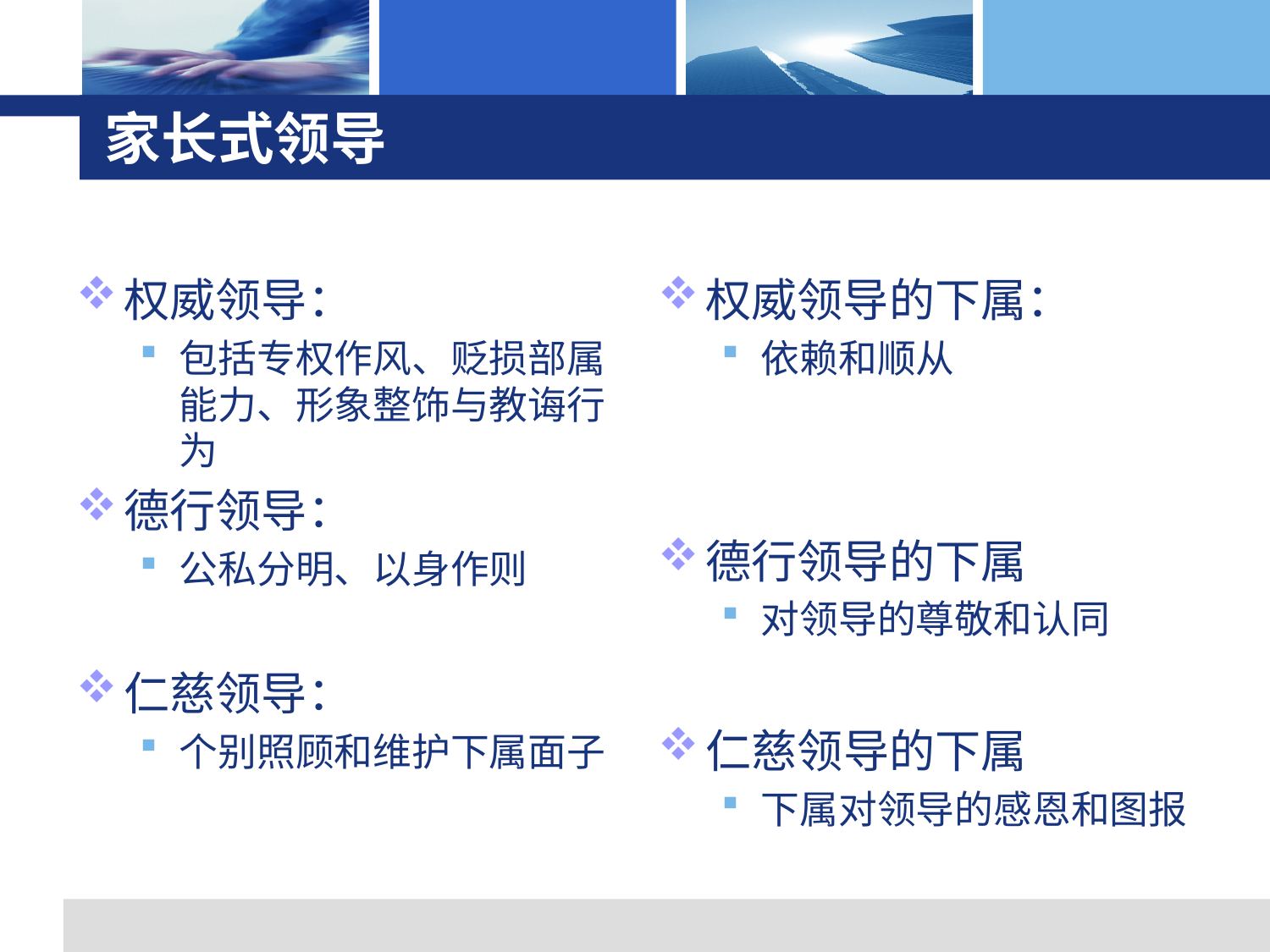

# 家长式领导
权威领导：
包括专权作风、贬损部属能力、形象整饰与教诲行为
德行领导：
公私分明、以身作则

仁慈领导：
个别照顾和维护下属面子
权威领导的下属：
依赖和顺从

德行领导的下属
对领导的尊敬和认同

仁慈领导的下属
下属对领导的感恩和图报